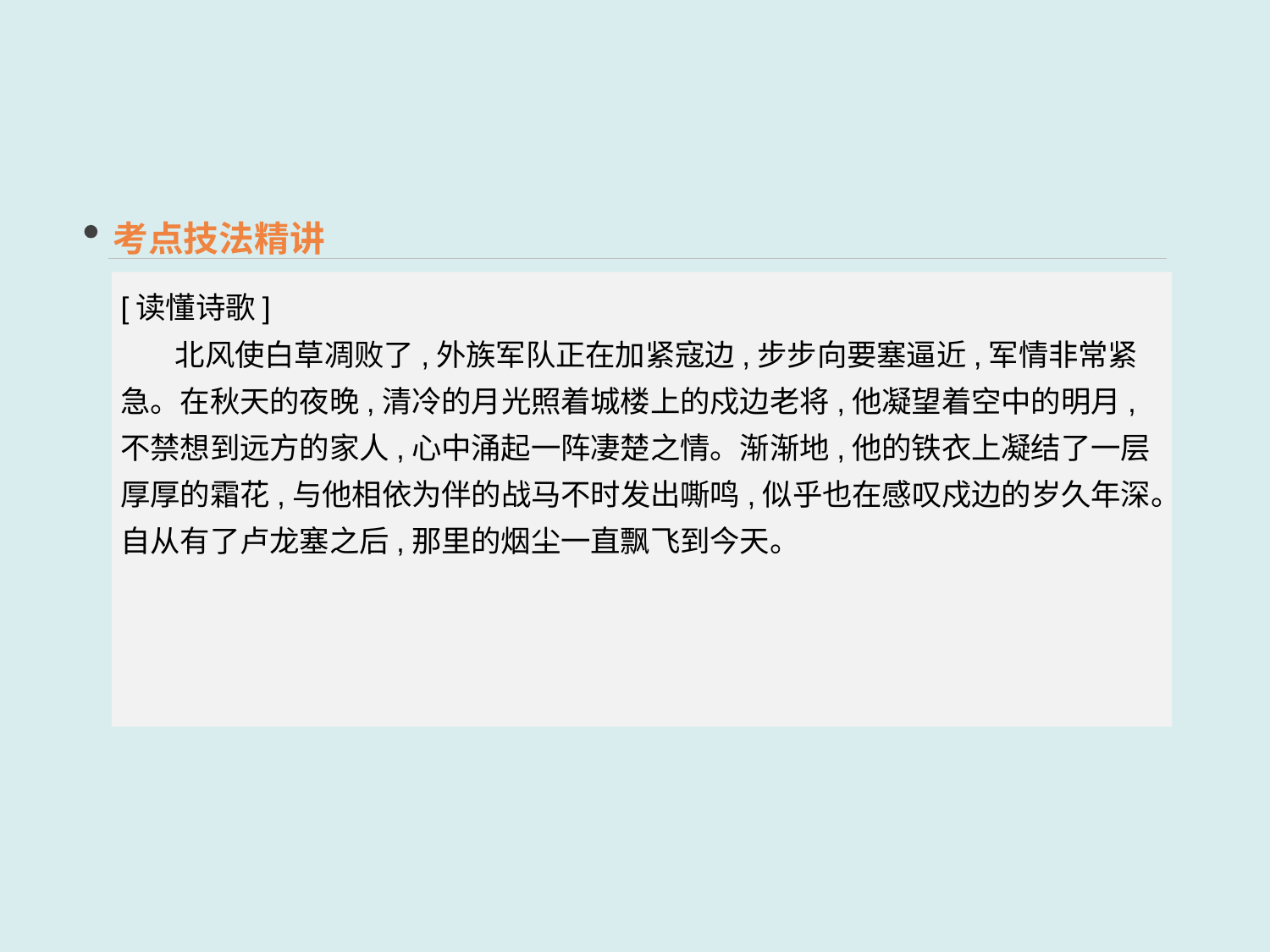

考点技法精讲

[读懂诗歌]
       北风使白草凋败了,外族军队正在加紧寇边,步步向要塞逼近,军情非常紧急。在秋天的夜晚,清冷的月光照着城楼上的戍边老将,他凝望着空中的明月,不禁想到远方的家人,心中涌起一阵凄楚之情。渐渐地,他的铁衣上凝结了一层厚厚的霜花,与他相依为伴的战马不时发出嘶鸣,似乎也在感叹戍边的岁久年深。自从有了卢龙塞之后,那里的烟尘一直飘飞到今天。